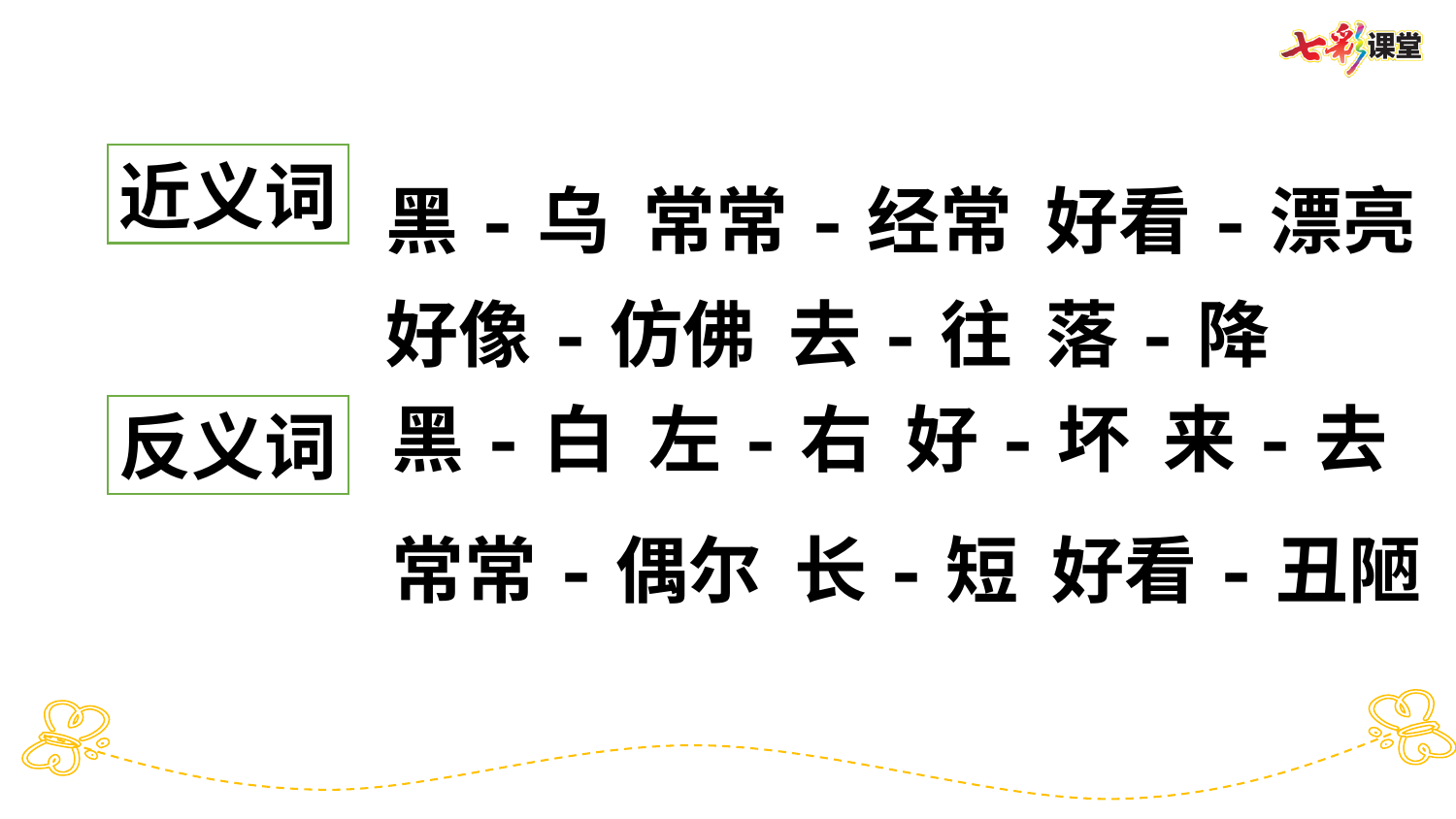

黑-乌  常常-经常  好看-漂亮
好像-仿佛  去-往  落-降
近义词
黑-白  左-右  好-坏  来-去
常常-偶尔  长-短  好看-丑陋
反义词